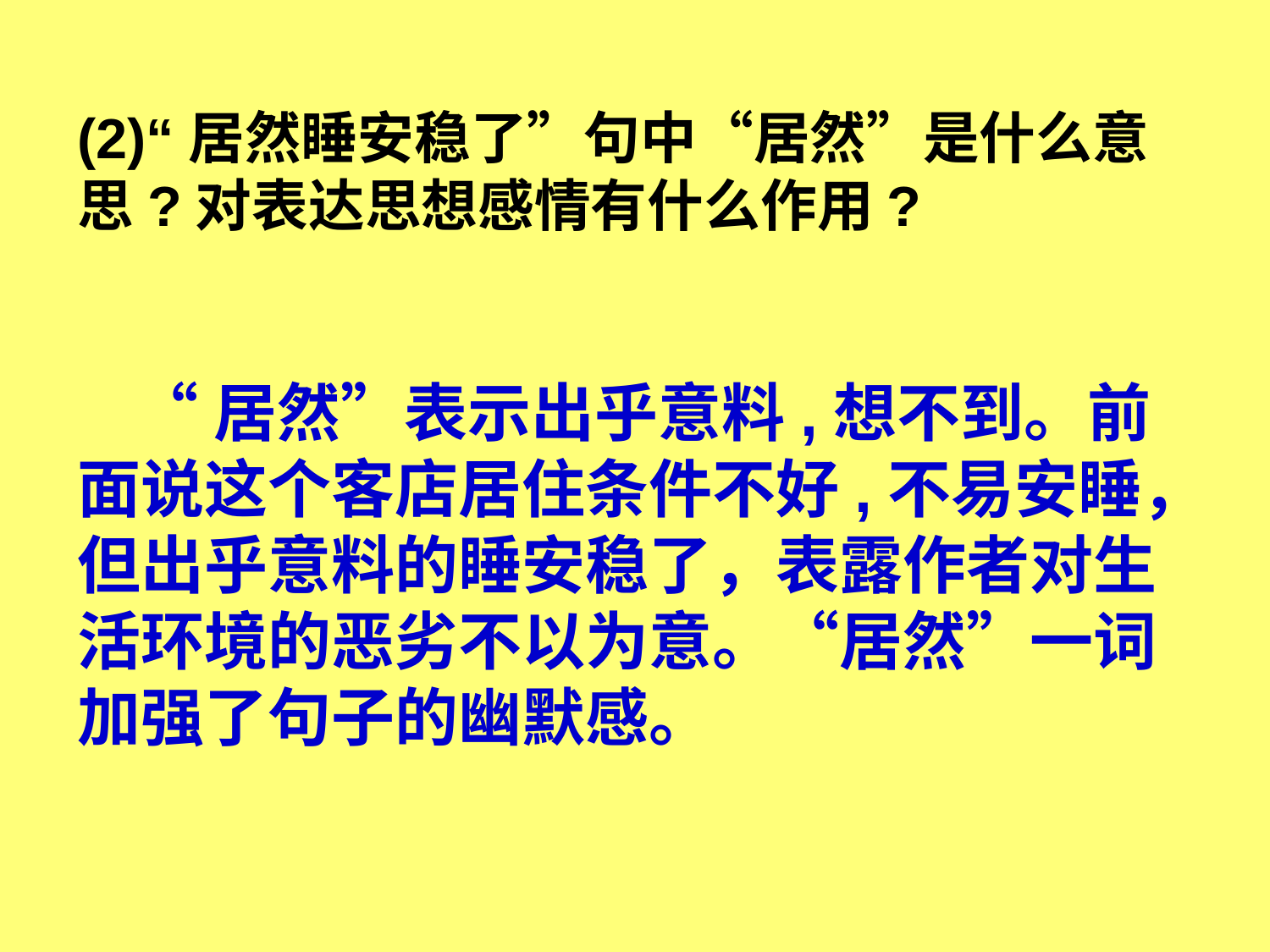

(2)“居然睡安稳了”句中“居然”是什么意思?对表达思想感情有什么作用?
    “居然”表示出乎意料,想不到。前面说这个客店居住条件不好,不易安睡，但出乎意料的睡安稳了，表露作者对生活环境的恶劣不以为意。“居然”一词加强了句子的幽默感。